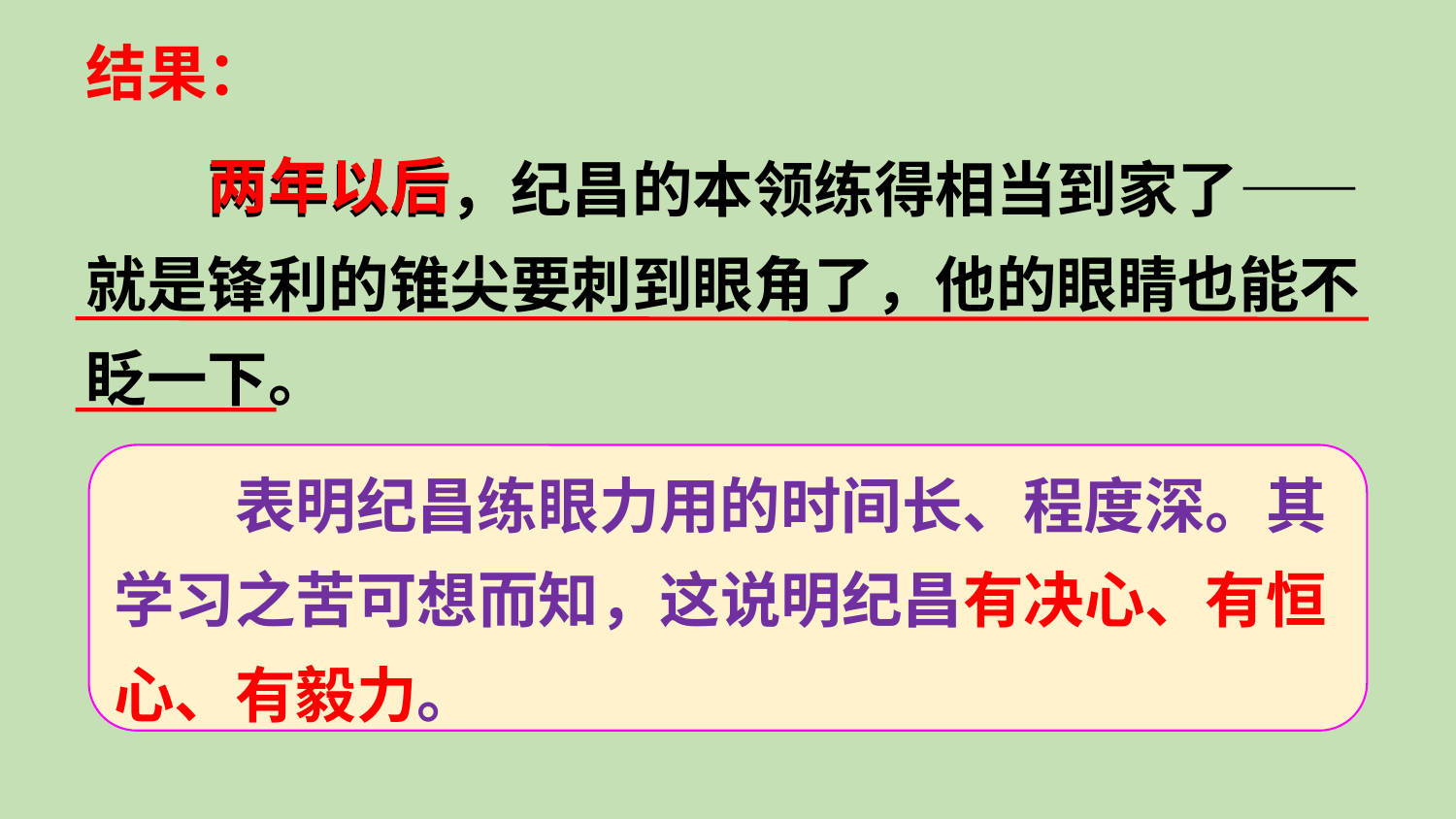

结果：
两年以后，纪昌的本领练得相当到家了——就是锋利的锥尖要刺到眼角了，他的眼睛也能不眨一下。
两年以后
表明纪昌练眼力用的时间长、程度深。其学习之苦可想而知，这说明纪昌有决心、有恒心、有毅力。